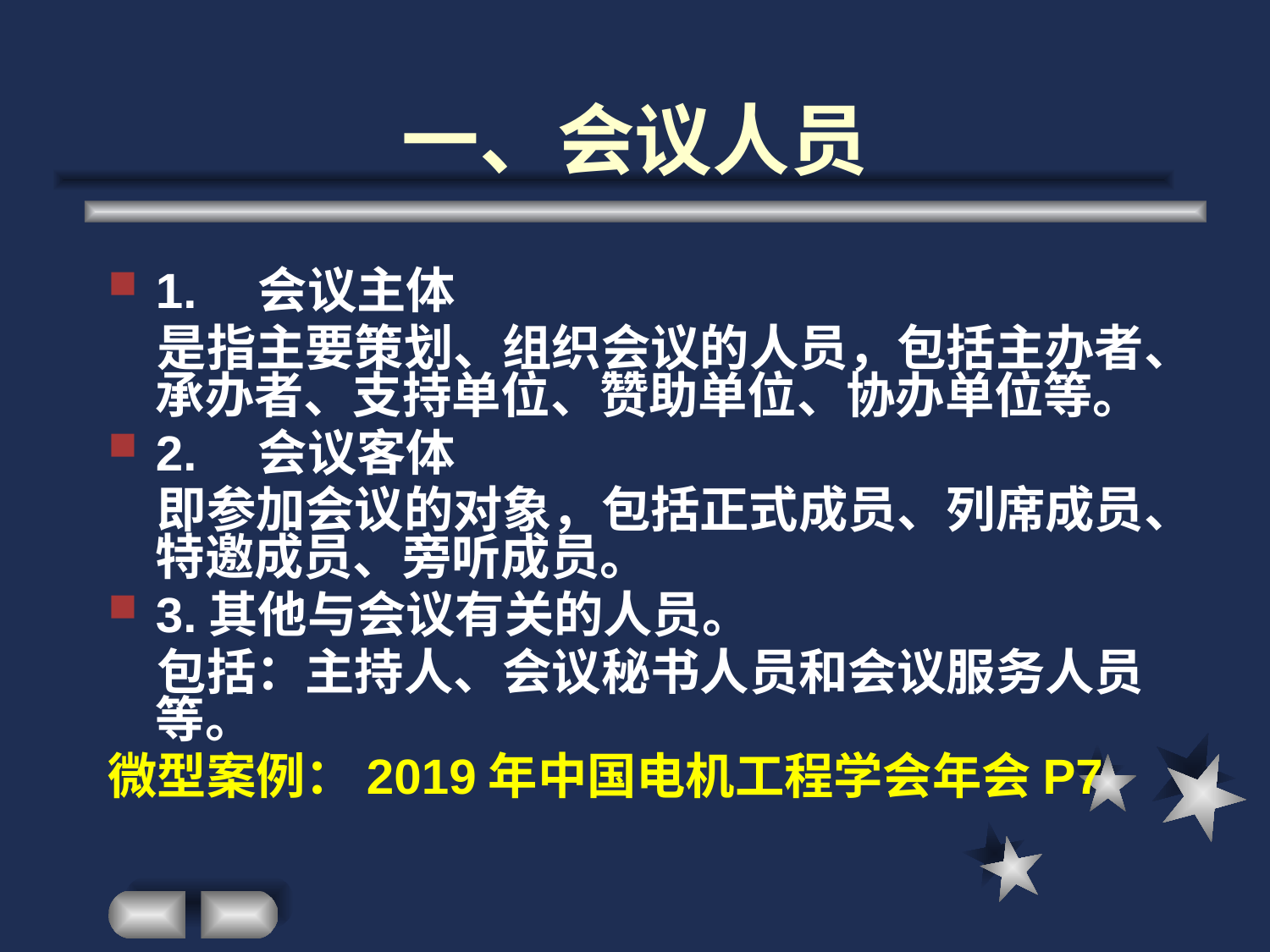

# 一、会议人员
1.　会议主体
　是指主要策划、组织会议的人员，包括主办者、承办者、支持单位、赞助单位、协办单位等。
2.　会议客体
　即参加会议的对象，包括正式成员、列席成员、特邀成员、旁听成员。
3.其他与会议有关的人员。
　包括：主持人、会议秘书人员和会议服务人员等。
微型案例：2019年中国电机工程学会年会P7